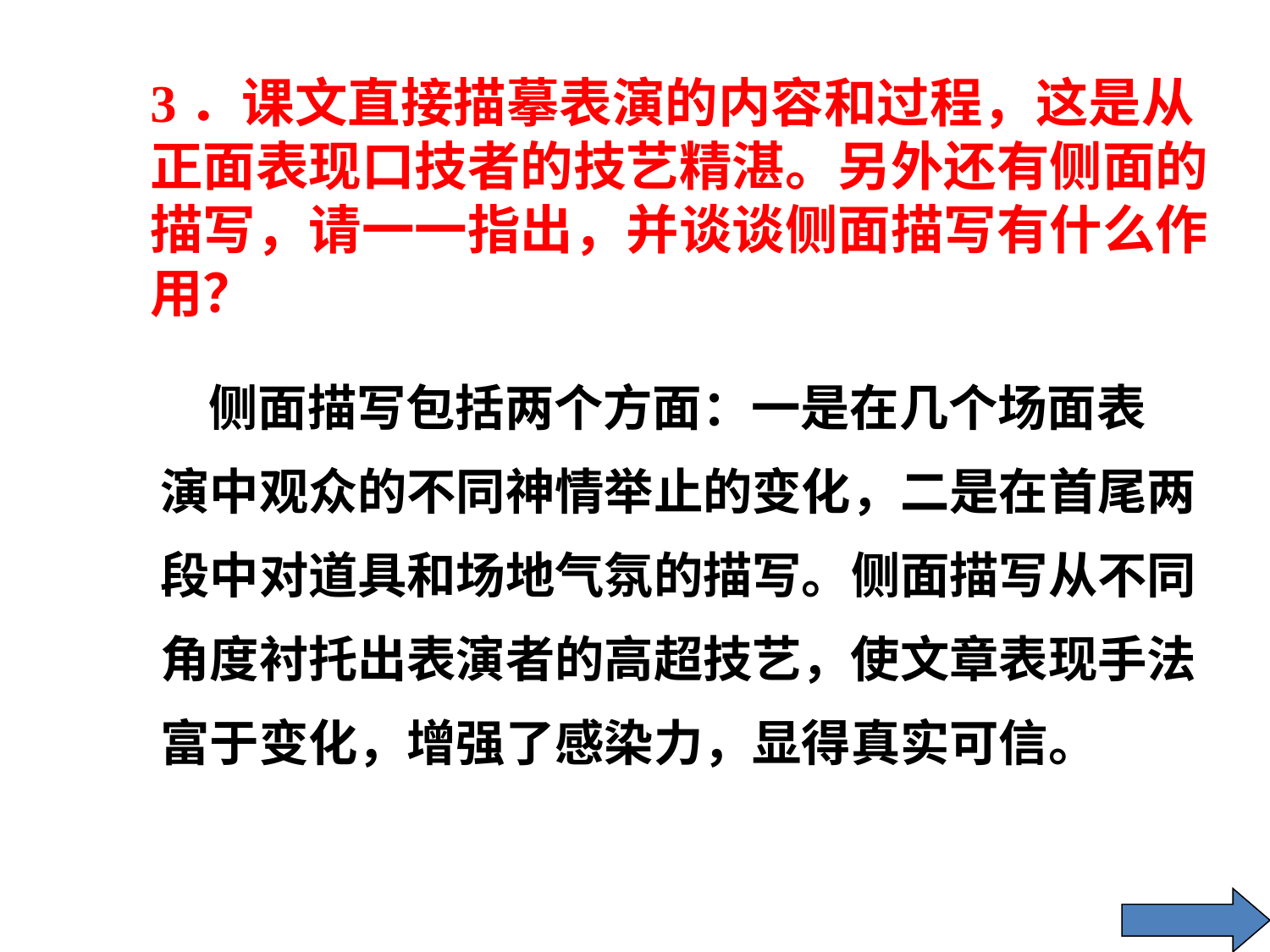

3．课文直接描摹表演的内容和过程，这是从正面表现口技者的技艺精湛。另外还有侧面的描写，请一一指出，并谈谈侧面描写有什么作用？
    侧面描写包括两个方面：一是在几个场面表
演中观众的不同神情举止的变化，二是在首尾两
段中对道具和场地气氛的描写。侧面描写从不同
角度衬托出表演者的高超技艺，使文章表现手法
富于变化，增强了感染力，显得真实可信。